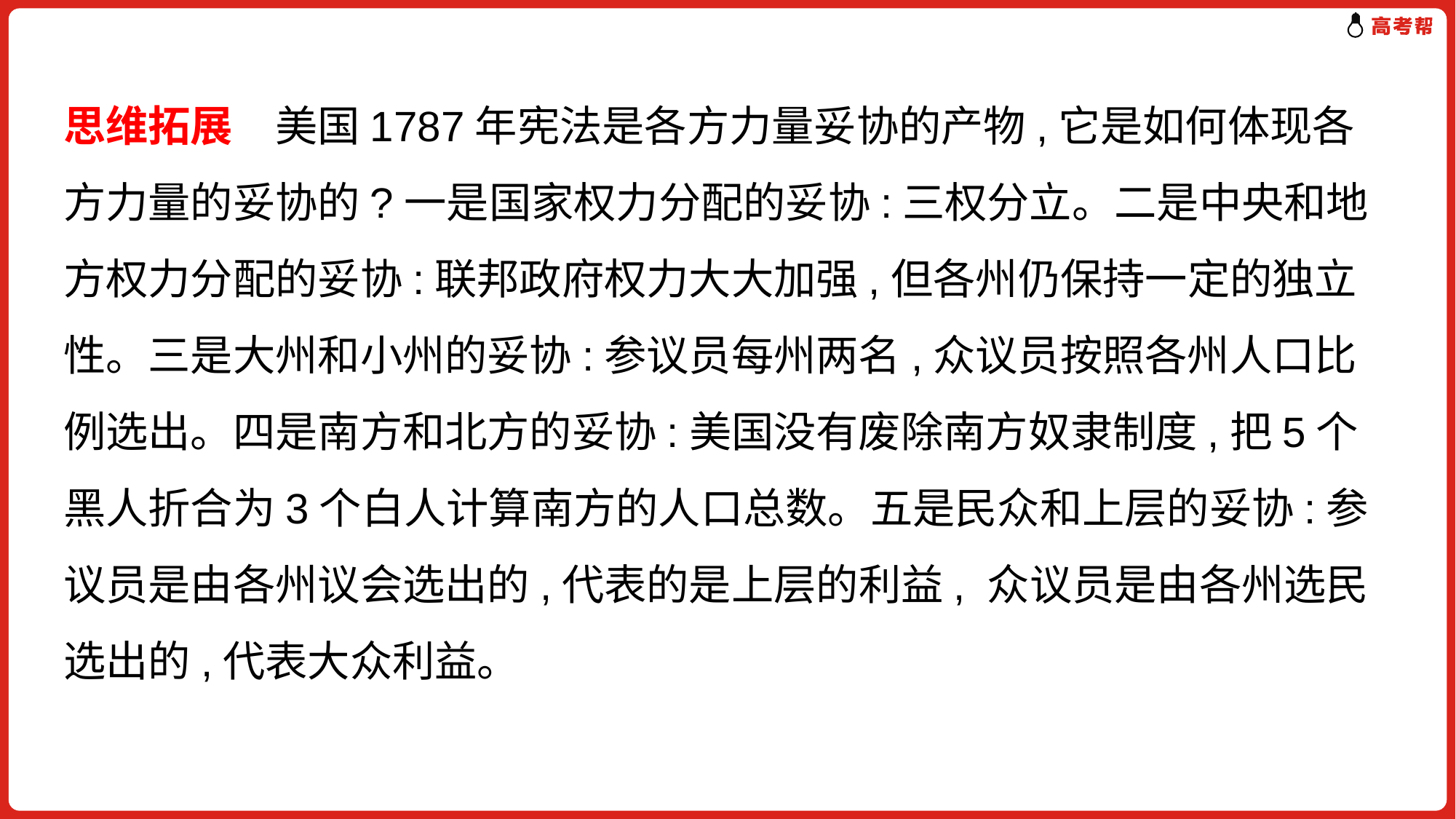

思维拓展　美国1787年宪法是各方力量妥协的产物,它是如何体现各方力量的妥协的?一是国家权力分配的妥协:三权分立。二是中央和地方权力分配的妥协:联邦政府权力大大加强,但各州仍保持一定的独立性。三是大州和小州的妥协:参议员每州两名,众议员按照各州人口比例选出。四是南方和北方的妥协:美国没有废除南方奴隶制度,把5个黑人折合为3个白人计算南方的人口总数。五是民众和上层的妥协:参议员是由各州议会选出的,代表的是上层的利益, 众议员是由各州选民选出的,代表大众利益。